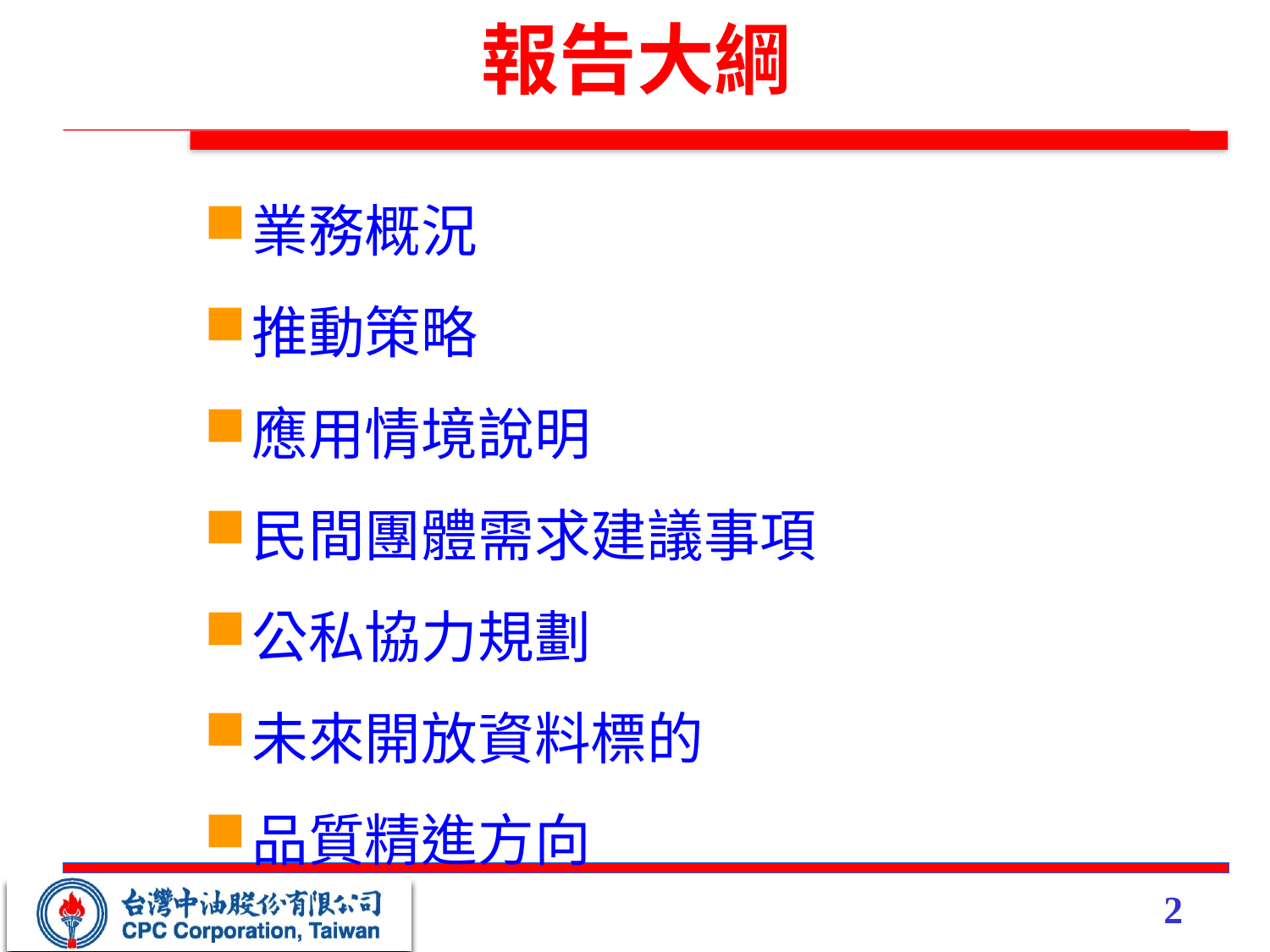

# 報告大綱
業務概況
推動策略
應用情境說明
民間團體需求建議事項
公私協力規劃
未來開放資料標的
品質精進方向